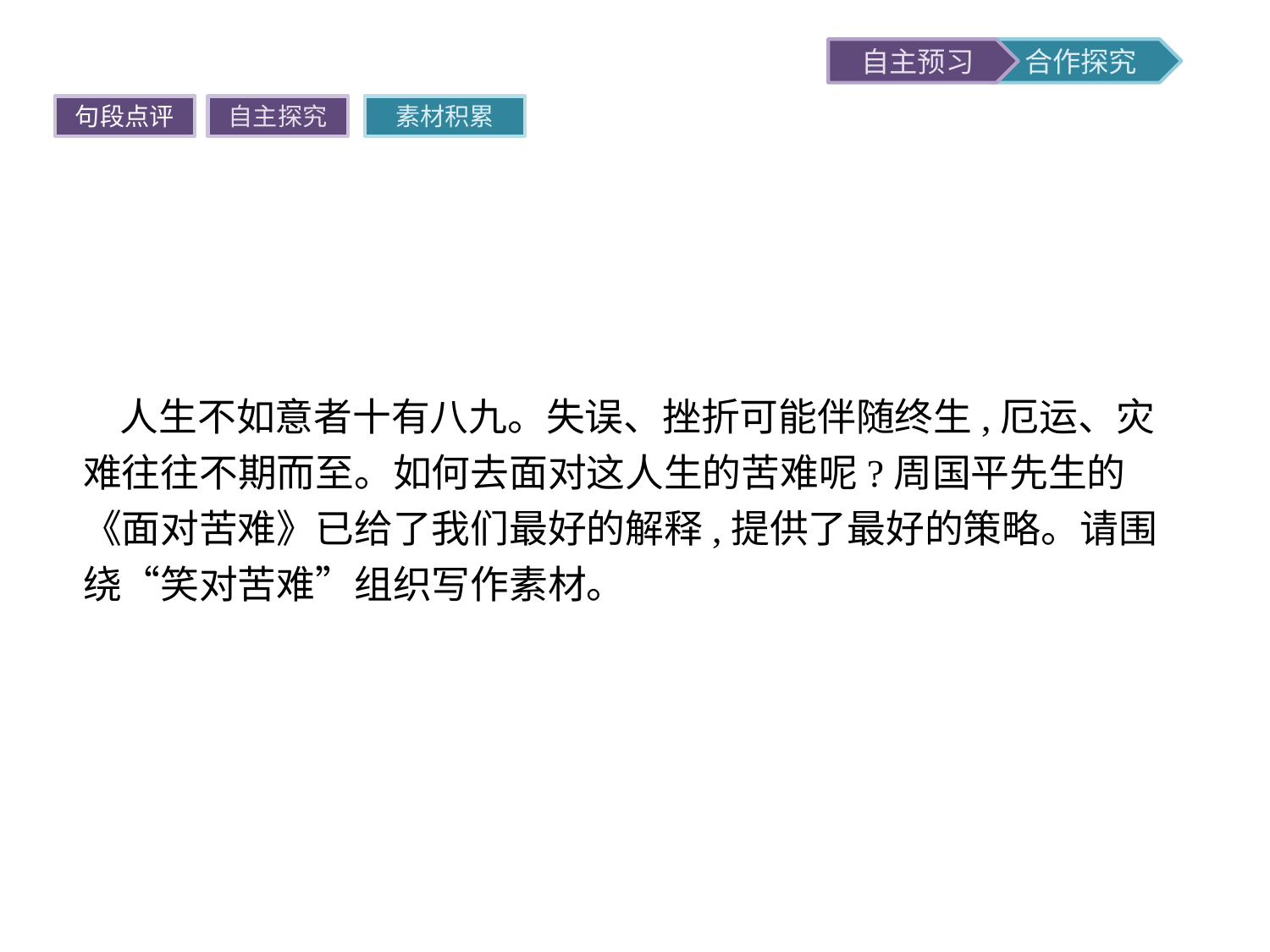

句段点评
自主探究
素材积累
人生不如意者十有八九。失误、挫折可能伴随终生,厄运、灾难往往不期而至。如何去面对这人生的苦难呢?周国平先生的《面对苦难》已给了我们最好的解释,提供了最好的策略。请围绕“笑对苦难”组织写作素材。